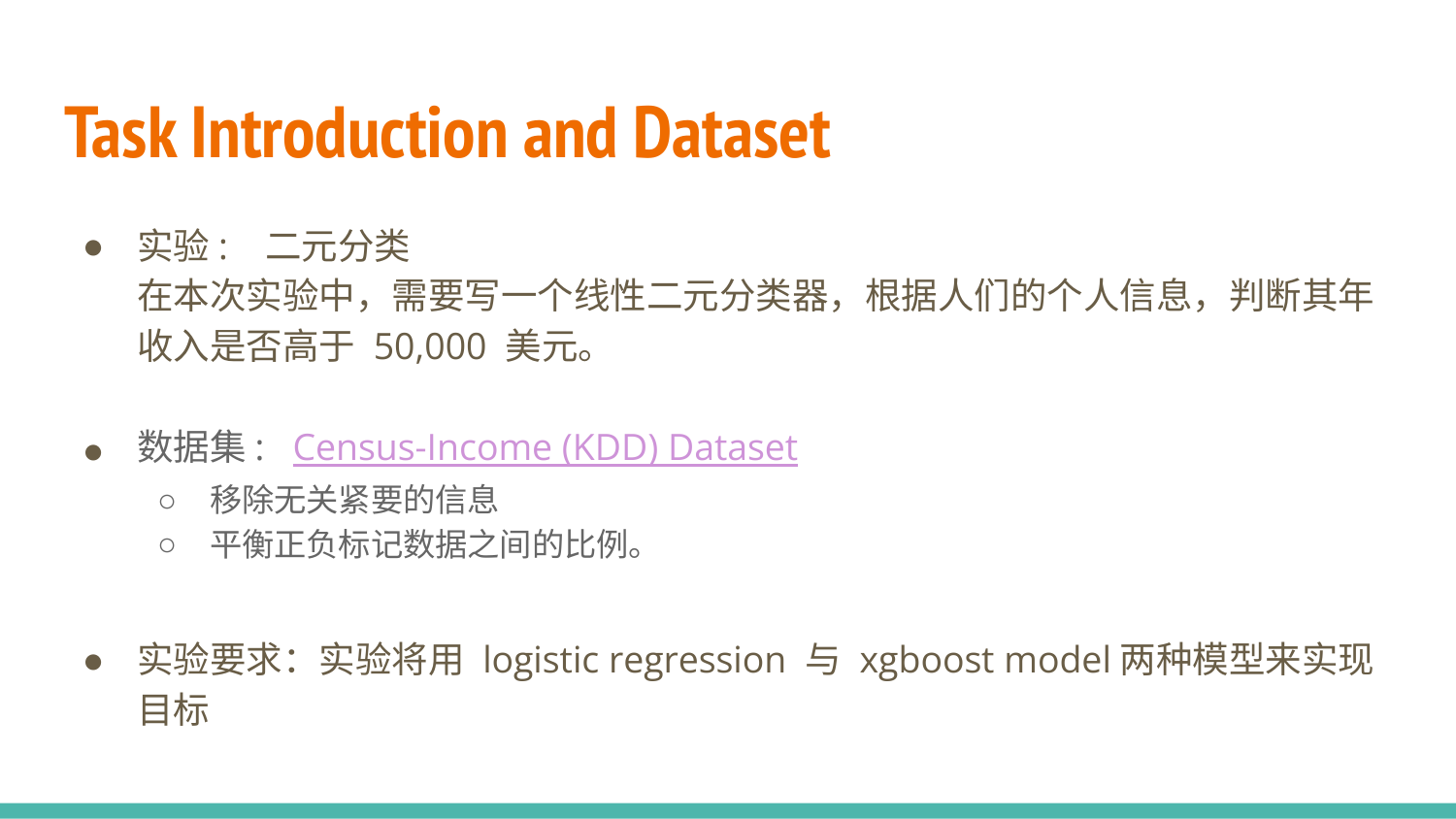

# Task Introduction and Dataset
实验:   二元分类
在本次实验中，需要写一个线性二元分类器，根据人们的个人信息，判断其年收入是否高于 50,000 美元。

数据集:   Census-Income (KDD) Dataset
移除无关紧要的信息
平衡正负标记数据之间的比例。

实验要求：实验将用 logistic regression 与 xgboost model两种模型来实现目标